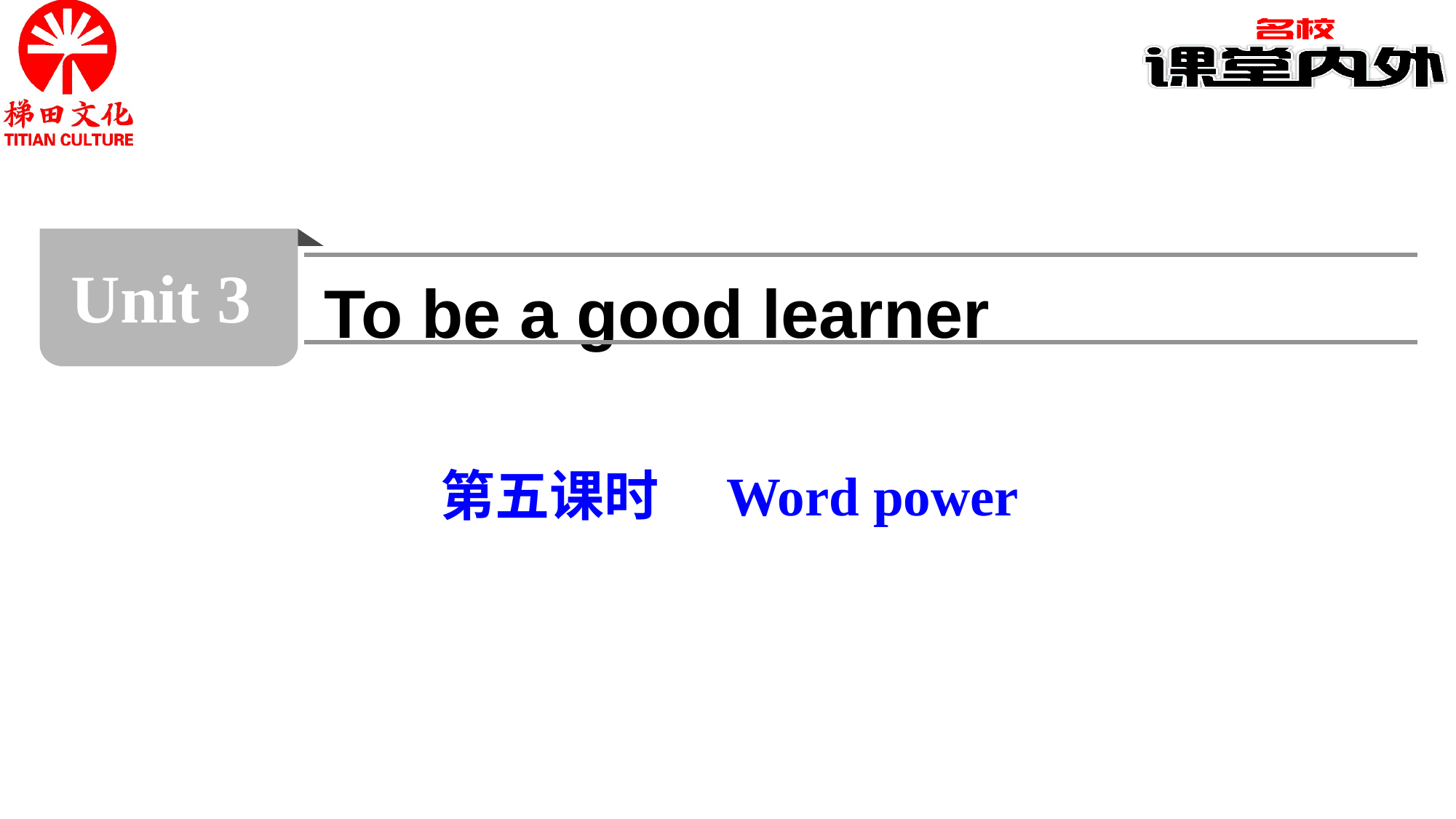

Unit 3
To be a good learner
第五课时　Word power